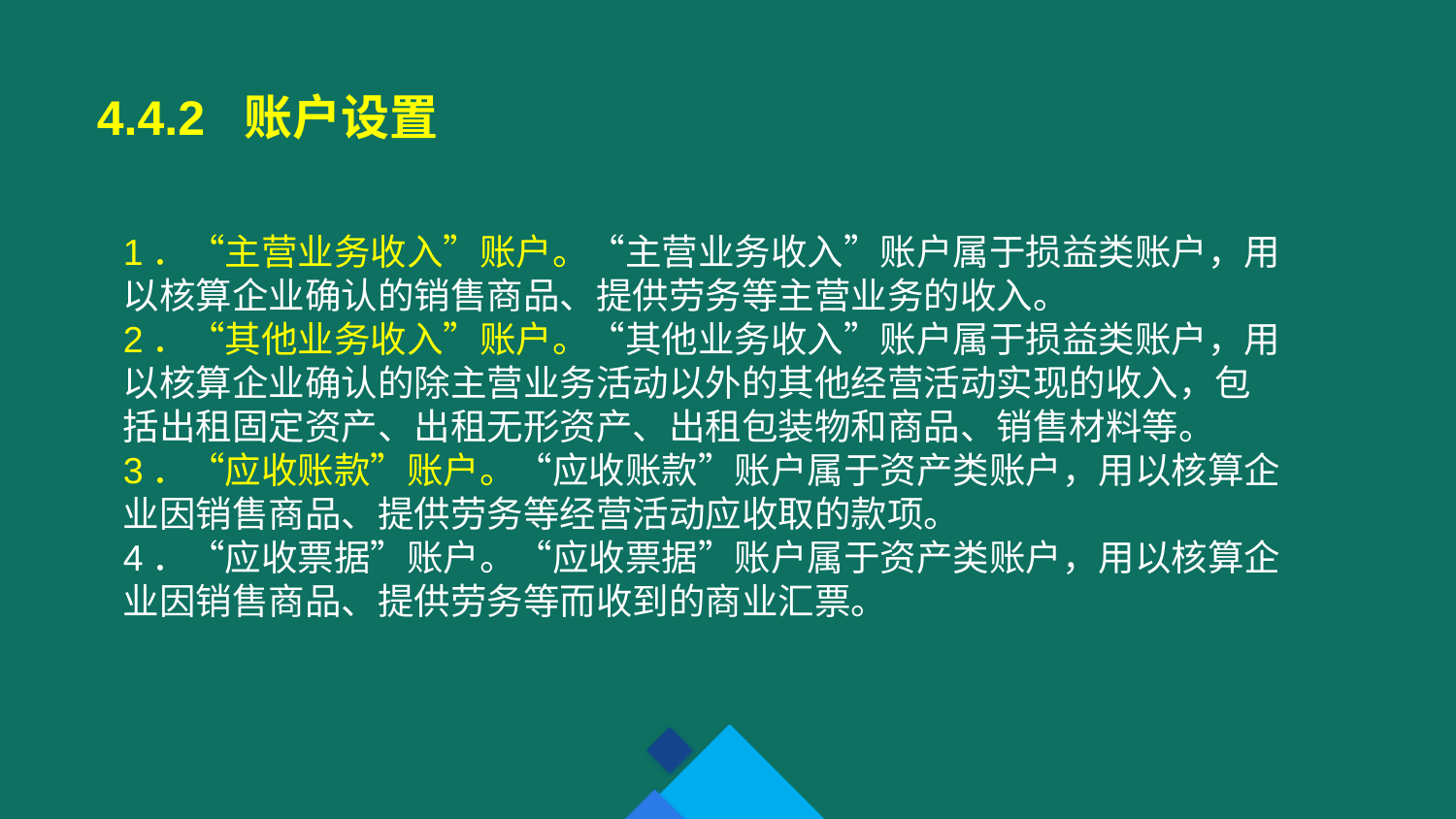

4.4.2  账户设置
1．“主营业务收入”账户。“主营业务收入”账户属于损益类账户，用以核算企业确认的销售商品、提供劳务等主营业务的收入。
2．“其他业务收入”账户。“其他业务收入”账户属于损益类账户，用以核算企业确认的除主营业务活动以外的其他经营活动实现的收入，包括出租固定资产、出租无形资产、出租包装物和商品、销售材料等。
3．“应收账款”账户。“应收账款”账户属于资产类账户，用以核算企业因销售商品、提供劳务等经营活动应收取的款项。
4．“应收票据”账户。“应收票据”账户属于资产类账户，用以核算企业因销售商品、提供劳务等而收到的商业汇票。